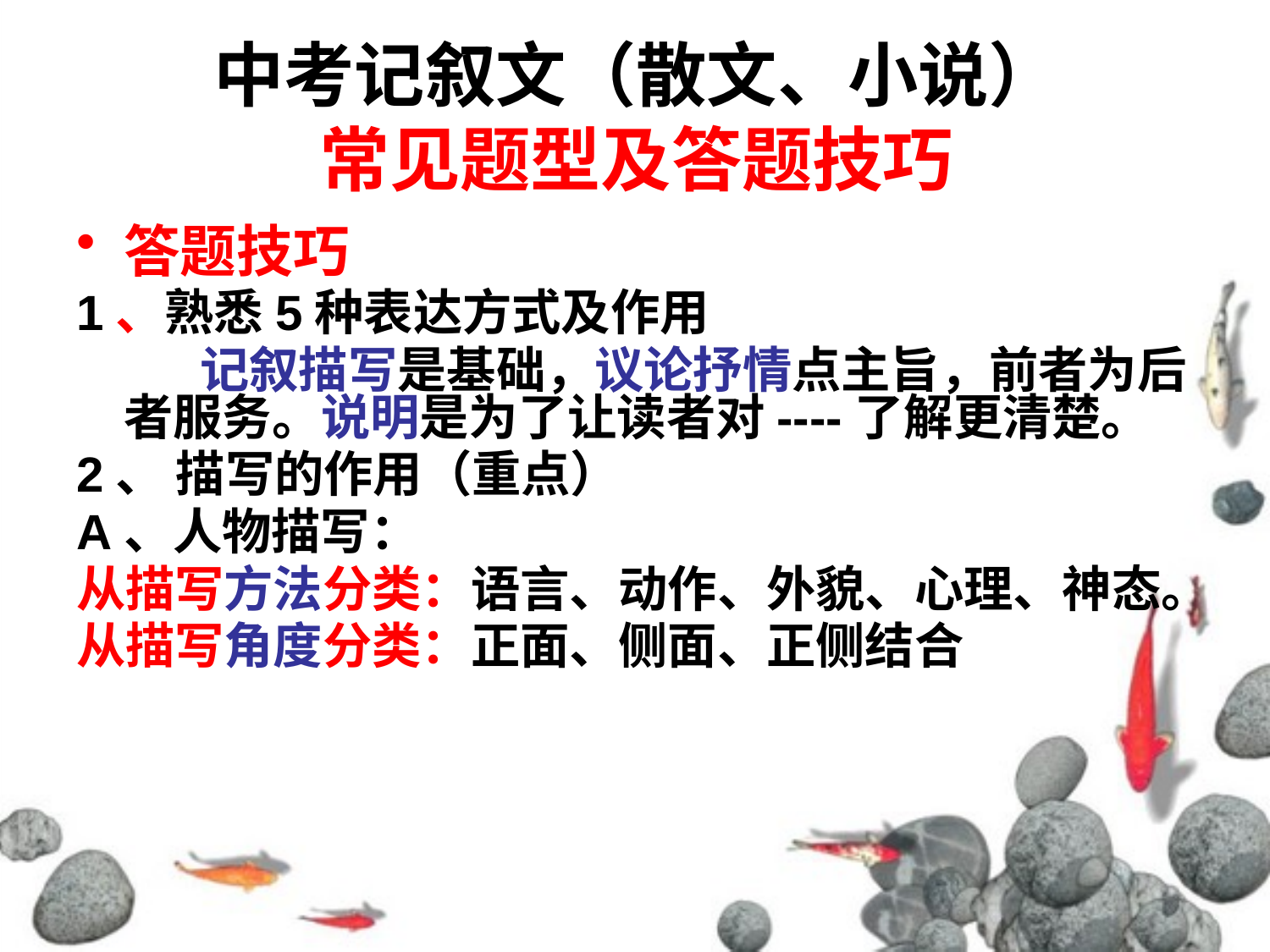

# 中考记叙文（散文、小说） 常见题型及答题技巧
答题技巧
1、熟悉5种表达方式及作用
          记叙描写是基础，议论抒情点主旨，前者为后者服务。说明是为了让读者对----了解更清楚。
2、 描写的作用（重点）
A、人物描写：
从描写方法分类：语言、动作、外貌、心理、神态。
从描写角度分类：正面、侧面、正侧结合